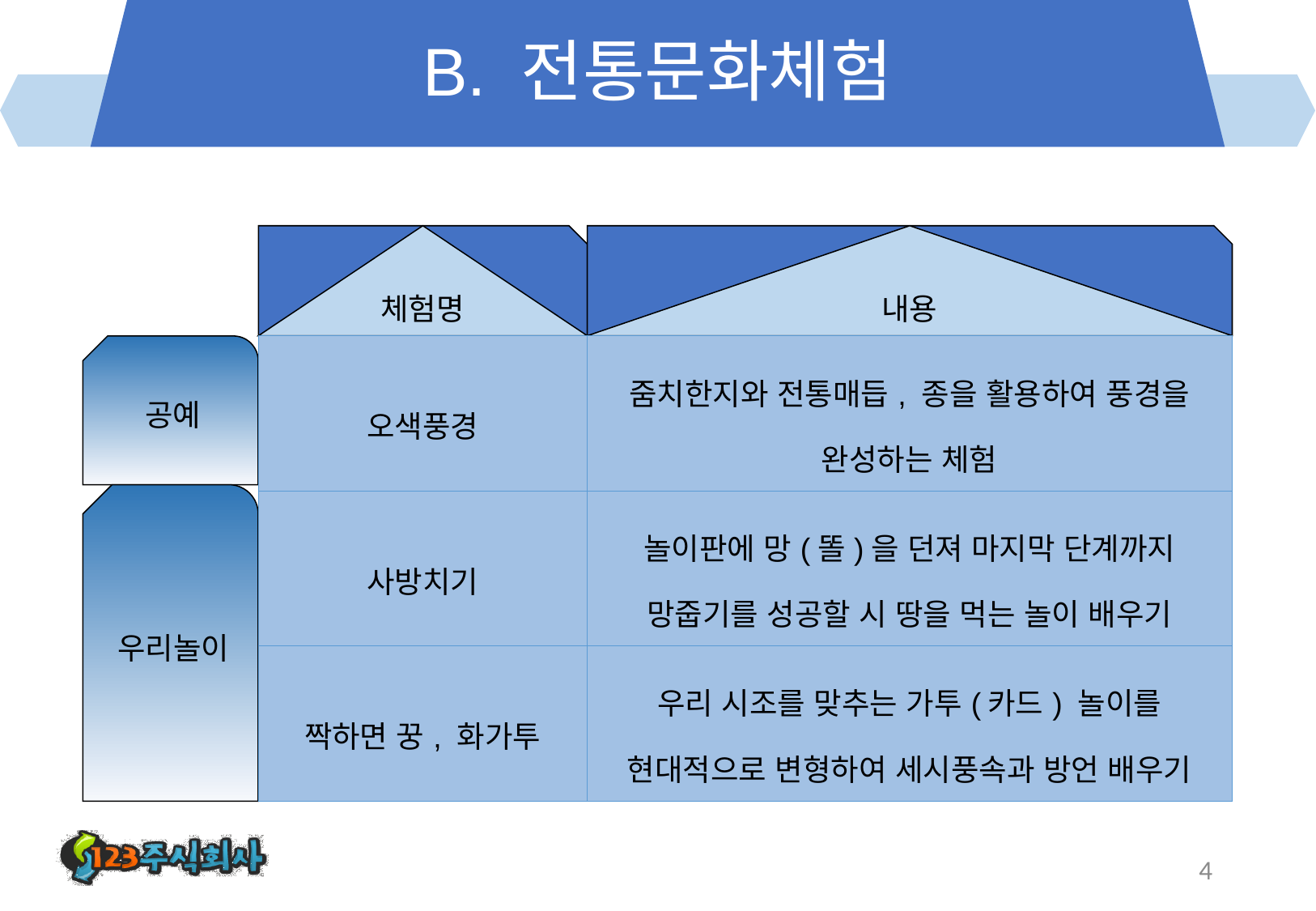

# B. 전통문화체험

체험명

내용
| 오색풍경 | 줌치한지와 전통매듭, 종을 활용하여 풍경을 완성하는 체험 |
| --- | --- |
| 사방치기 | 놀이판에 망(똘)을 던져 마지막 단계까지 망줍기를 성공할 시 땅을 먹는 놀이 배우기 |
| 짝하면 꿍, 화가투 | 우리 시조를 맞추는 가투(카드) 놀이를 현대적으로 변형하여 세시풍속과 방언 배우기 |
공예
우리놀이
4